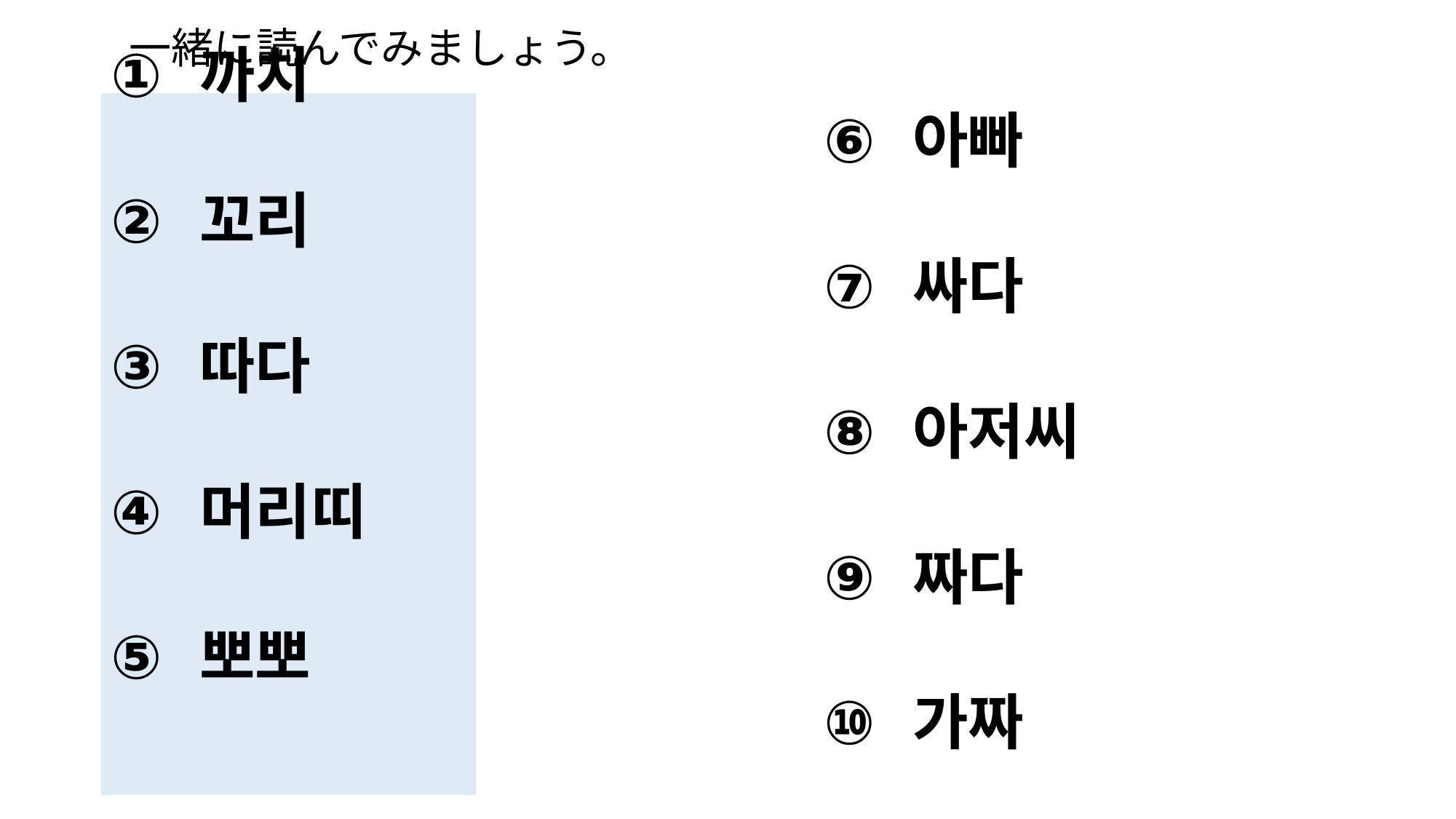

#
一緒に読んでみましょう。

까치
꼬리
따다
머리띠
뽀뽀
아빠
싸다
아저씨
짜다
가짜